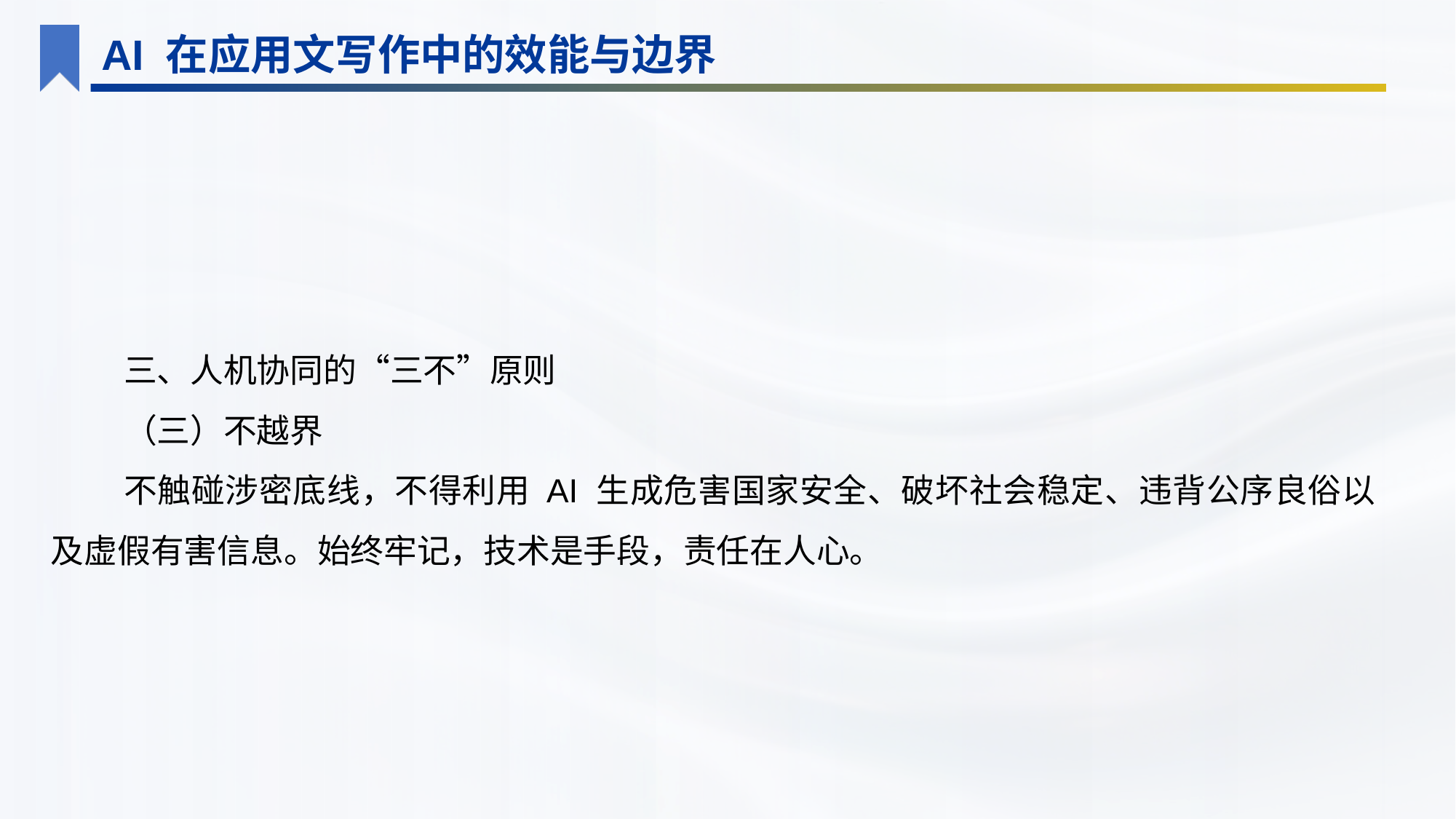

AI 在应用文写作中的效能与边界
三、人机协同的“三不”原则
（三）不越界
不触碰涉密底线，不得利用 AI 生成危害国家安全、破坏社会稳定、违背公序良俗以及虚假有害信息。始终牢记，技术是手段，责任在人心。